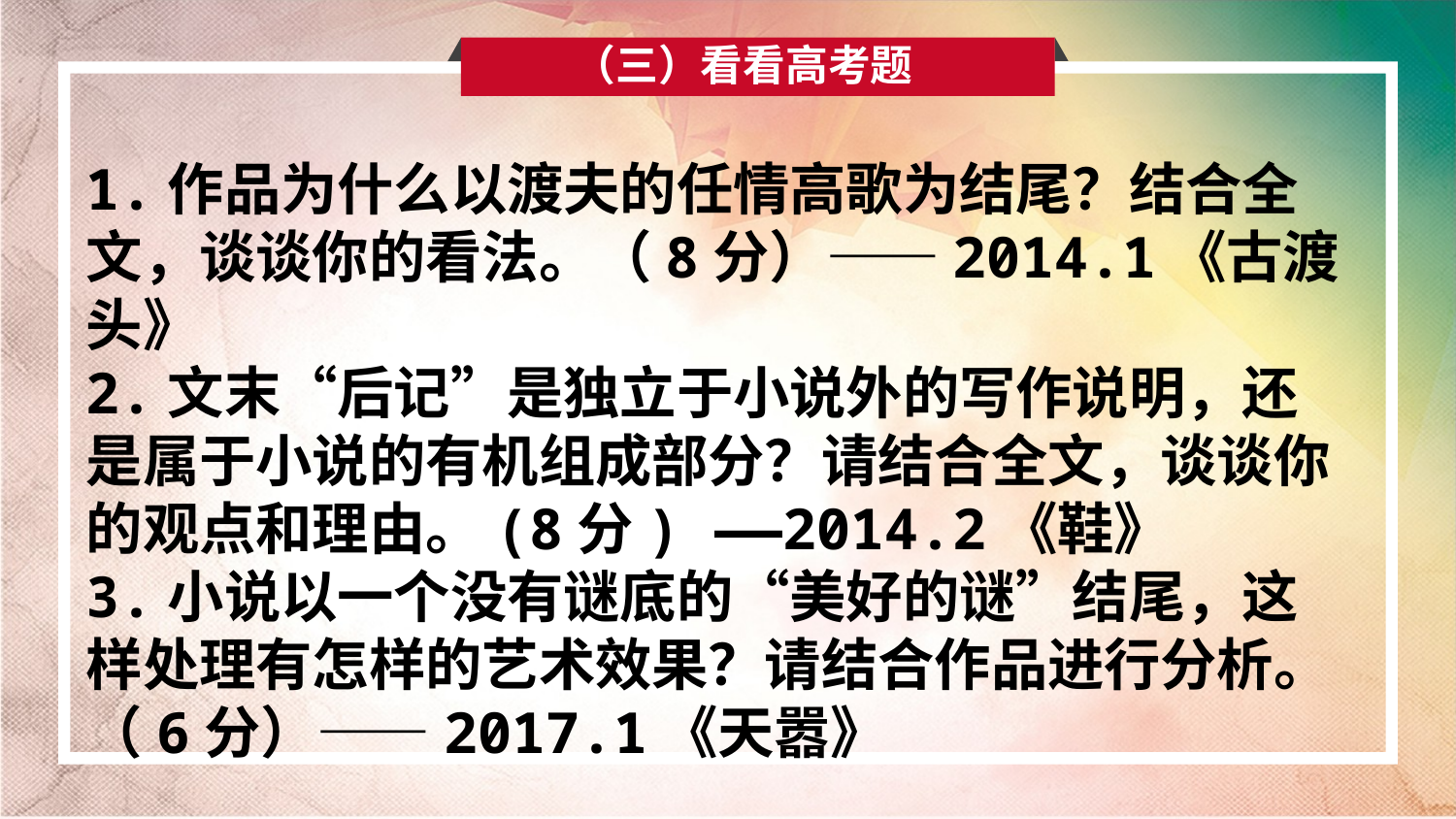

（三）看看高考题

1.作品为什么以渡夫的任情高歌为结尾？结合全文，谈谈你的看法。（8分）——2014.1《古渡头》
2.文末“后记”是独立于小说外的写作说明，还是属于小说的有机组成部分？请结合全文，谈谈你的观点和理由。(8分) ——2014.2《鞋》
3.小说以一个没有谜底的“美好的谜”结尾，这样处理有怎样的艺术效果？请结合作品进行分析。（6分）——2017.1《天嚣》